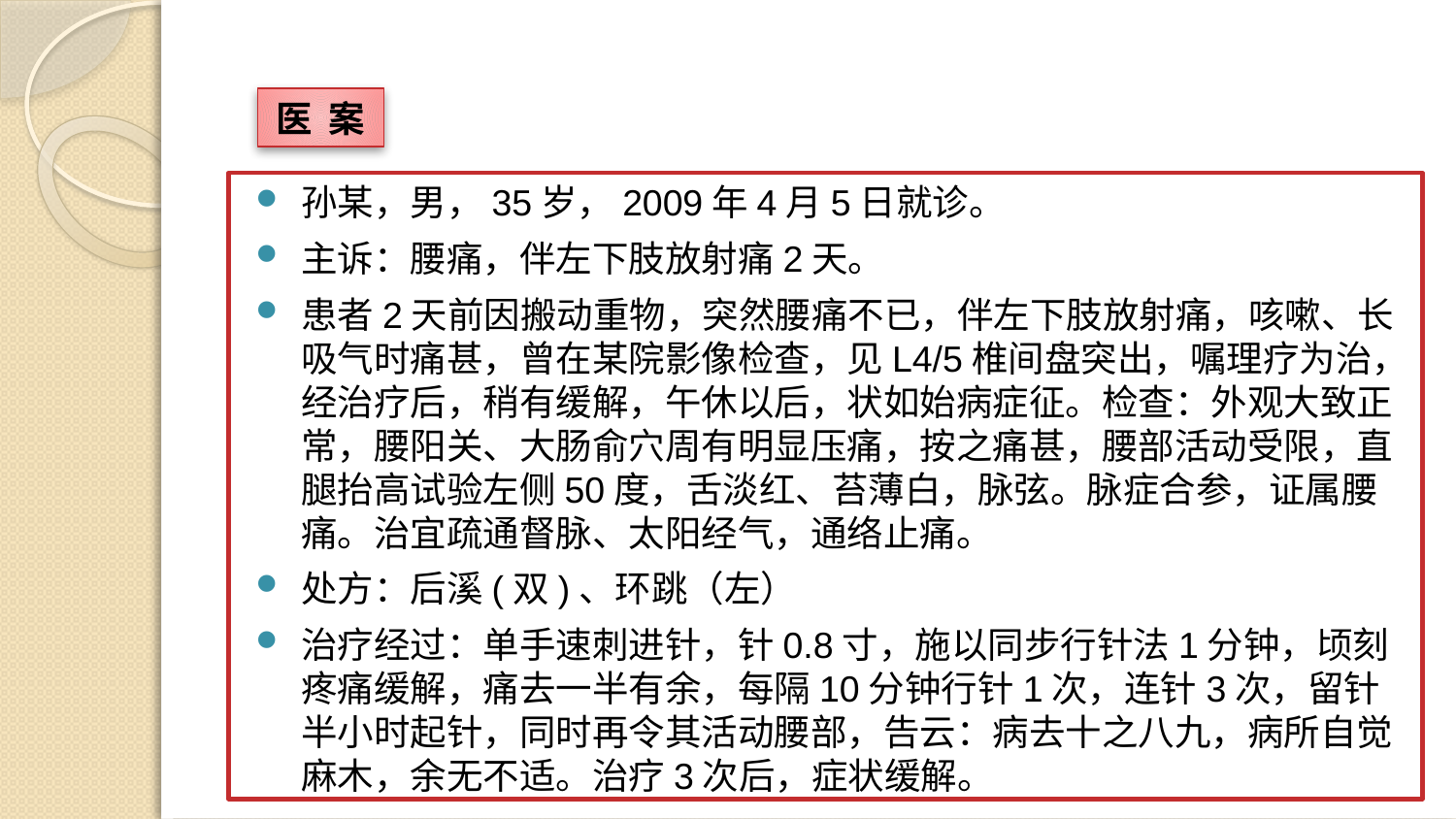

医  案
孙某，男，35岁，2009年4月5日就诊。
主诉：腰痛，伴左下肢放射痛2天。
患者2天前因搬动重物，突然腰痛不已，伴左下肢放射痛，咳嗽、长吸气时痛甚，曾在某院影像检查，见L4/5椎间盘突出，嘱理疗为治，经治疗后，稍有缓解，午休以后，状如始病症征。检查：外观大致正常，腰阳关、大肠俞穴周有明显压痛，按之痛甚，腰部活动受限，直腿抬高试验左侧50度，舌淡红、苔薄白，脉弦。脉症合参，证属腰痛。治宜疏通督脉、太阳经气，通络止痛。
处方：后溪(双)、环跳（左）
治疗经过：单手速刺进针，针0.8寸，施以同步行针法1分钟，顷刻疼痛缓解，痛去一半有余，每隔10分钟行针1次，连针3次，留针半小时起针，同时再令其活动腰部，告云：病去十之八九，病所自觉麻木，余无不适。治疗3次后，症状缓解。